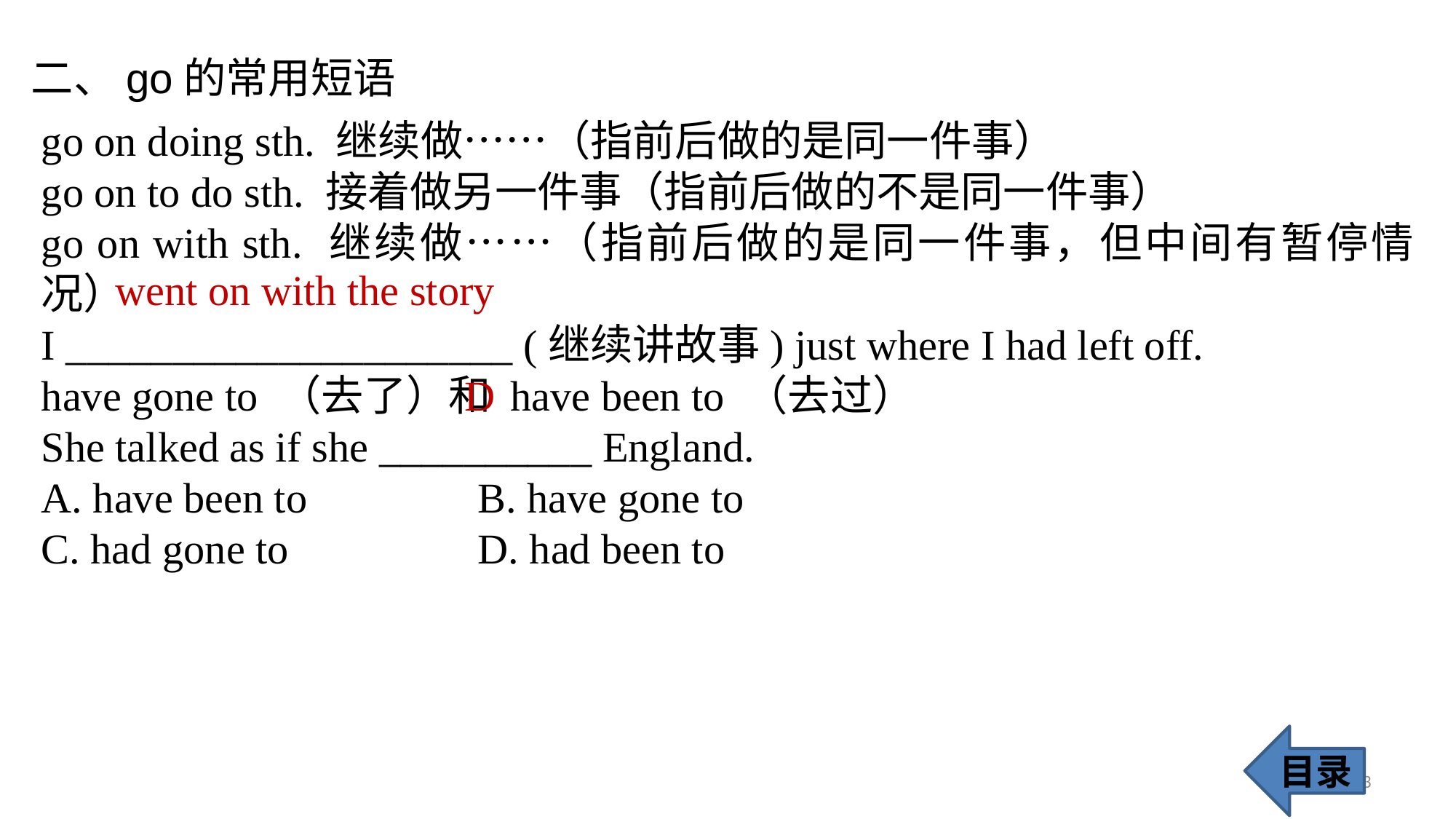

二、go的常用短语
go on doing sth. 继续做……（指前后做的是同一件事）
go on to do sth. 接着做另一件事（指前后做的不是同一件事）
go on with sth. 继续做……（指前后做的是同一件事，但中间有暂停情况）
I _____________________ (继续讲故事) just where I had left off.
have gone to （去了）和 have been to （去过）
She talked as if she __________ England.
A. have been to 		B. have gone to
C. had gone to 		D. had been to
 went on with the story
 D
目录
73